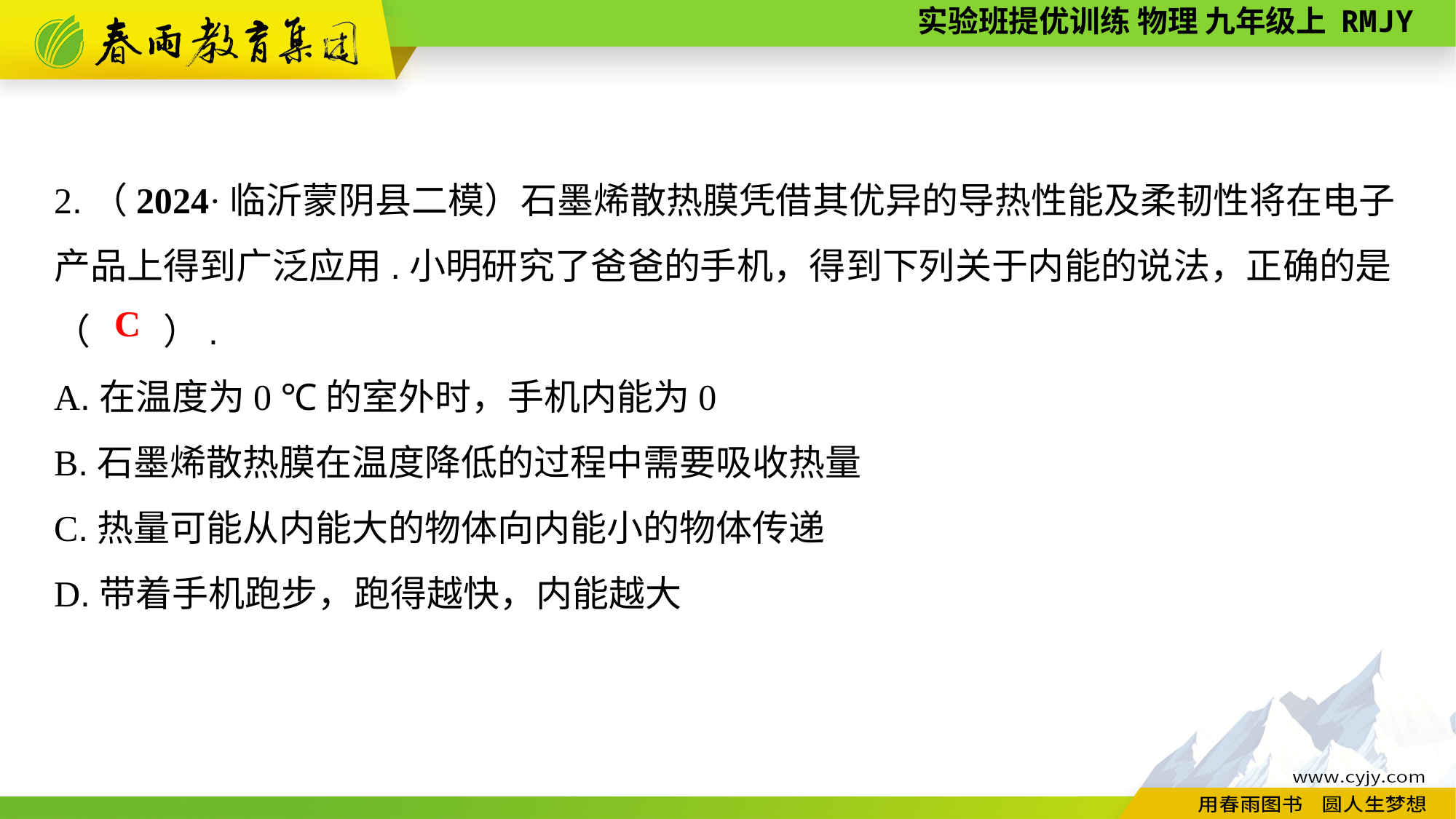

2.（2024·临沂蒙阴县二模）石墨烯散热膜凭借其优异的导热性能及柔韧性将在电子产品上得到广泛应用.小明研究了爸爸的手机，得到下列关于内能的说法，正确的是（　　）.
A.在温度为0 ℃的室外时，手机内能为0
B.石墨烯散热膜在温度降低的过程中需要吸收热量
C.热量可能从内能大的物体向内能小的物体传递
D.带着手机跑步，跑得越快，内能越大
C